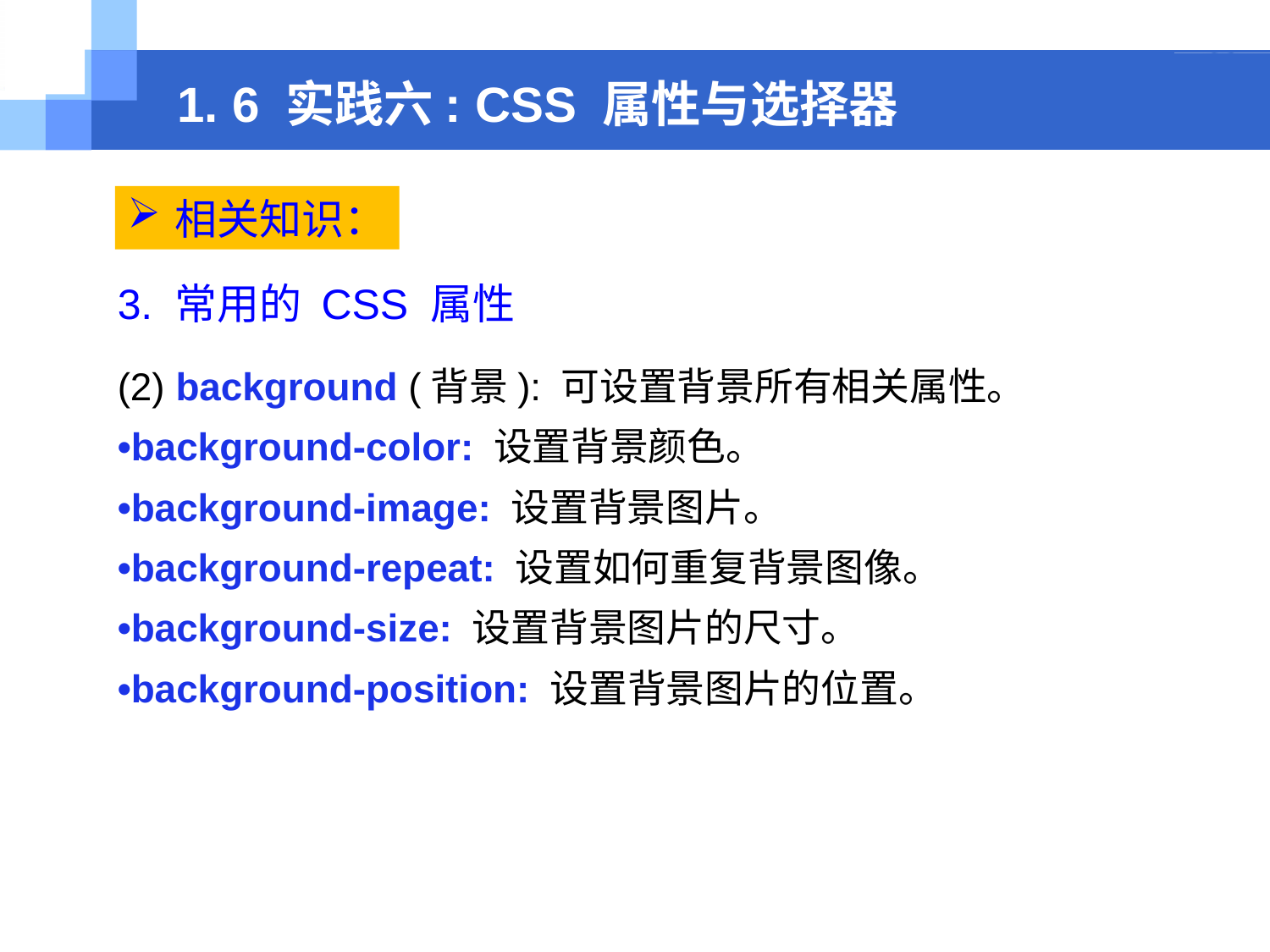

1. 6 实践六: CSS 属性与选择器
相关知识：
3. 常用的 CSS 属性
(2) background (背景): 可设置背景所有相关属性。
•background-color: 设置背景颜色。
•background-image: 设置背景图片。
•background-repeat: 设置如何重复背景图像。
•background-size: 设置背景图片的尺寸。
•background-position: 设置背景图片的位置。